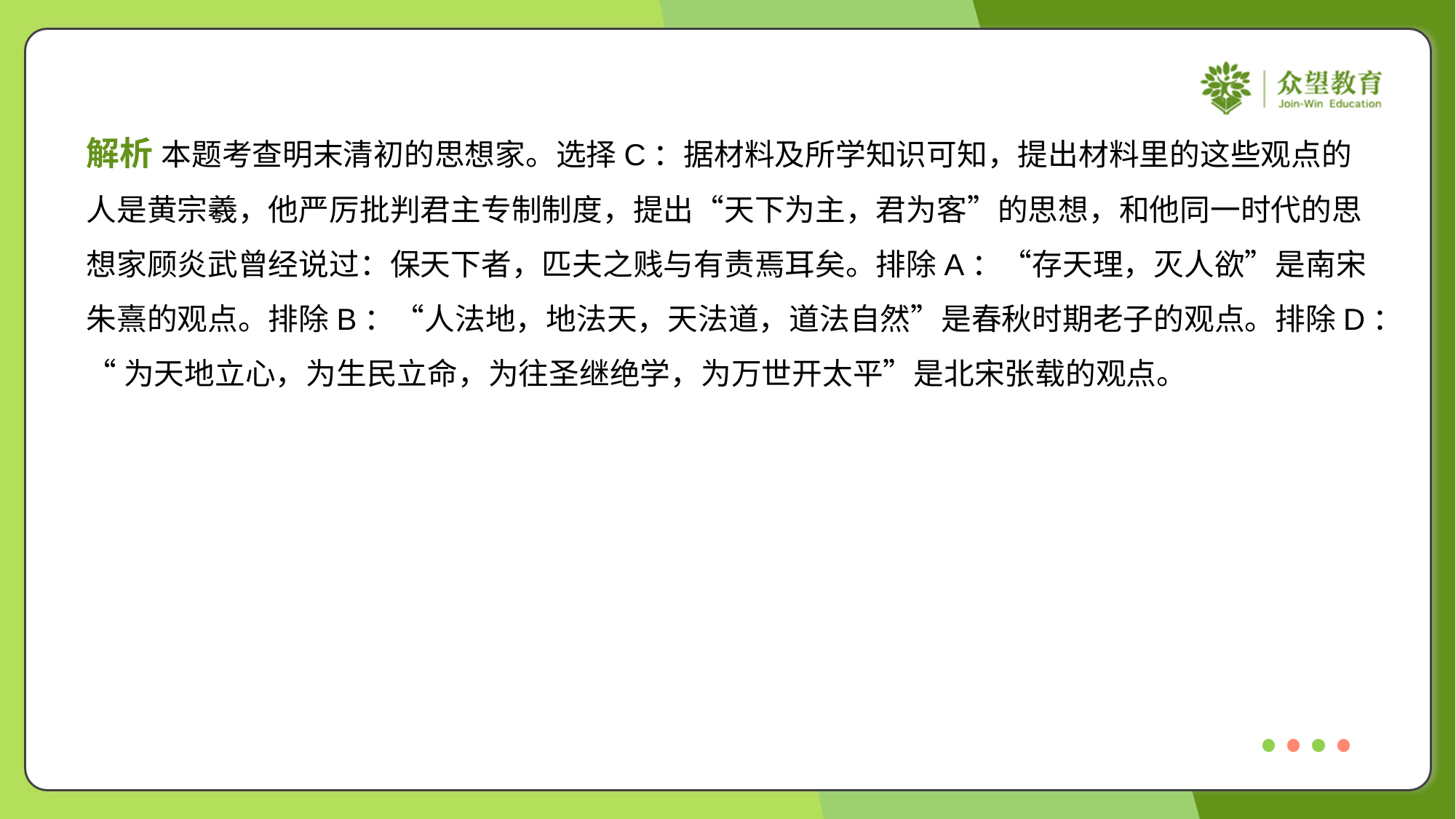

解析 本题考查明末清初的思想家。选择C：据材料及所学知识可知，提出材料里的这些观点的
人是黄宗羲，他严厉批判君主专制制度，提出“天下为主，君为客”的思想，和他同一时代的思
想家顾炎武曾经说过：保天下者，匹夫之贱与有责焉耳矣。排除A：“存天理，灭人欲”是南宋
朱熹的观点。排除B：“人法地，地法天，天法道，道法自然”是春秋时期老子的观点。排除D：
“为天地立心，为生民立命，为往圣继绝学，为万世开太平”是北宋张载的观点。